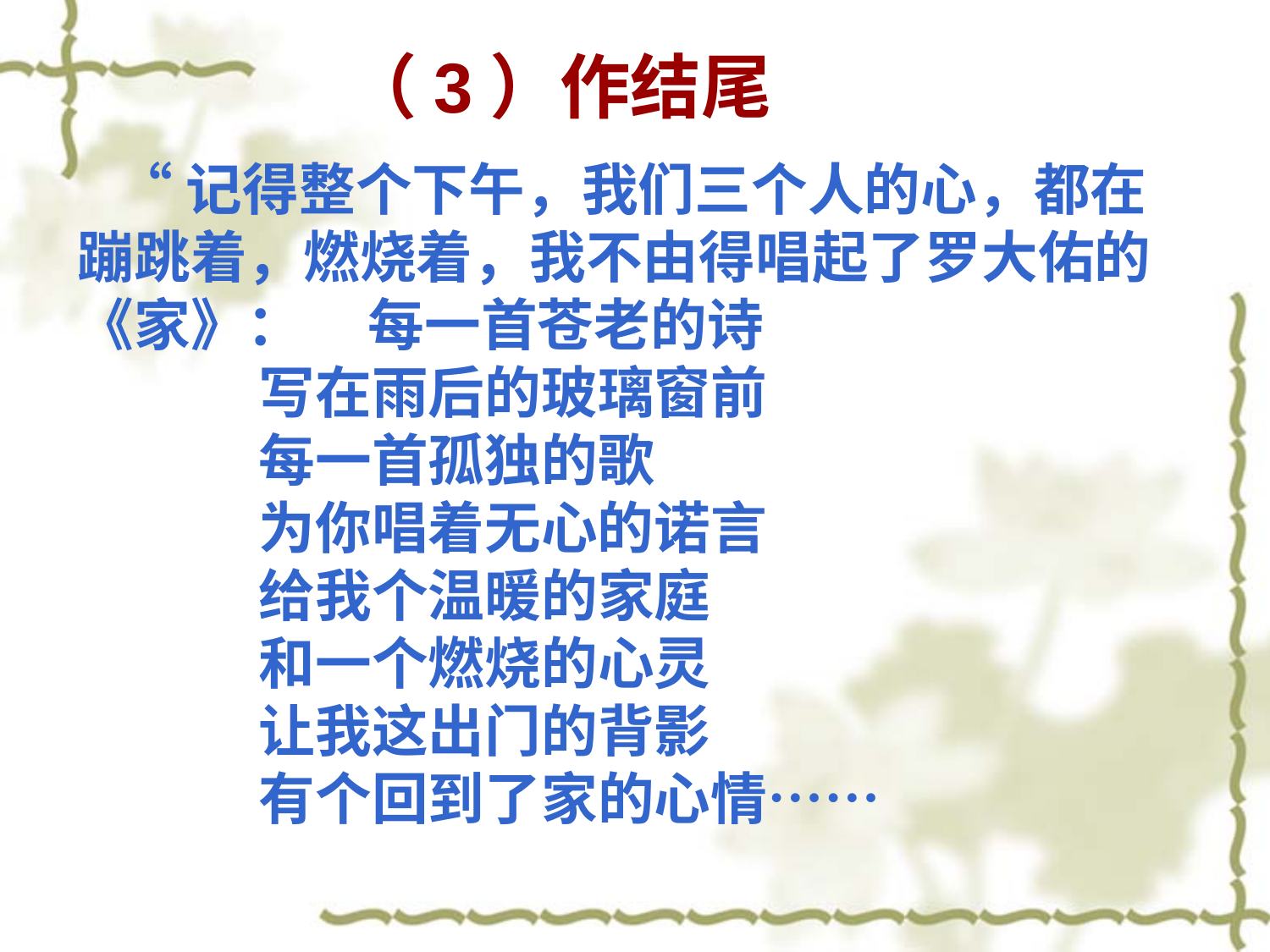

（3）作结尾
   “记得整个下午，我们三个人的心，都在蹦跳着，燃烧着，我不由得唱起了罗大佑的《家》：     每一首苍老的诗
             写在雨后的玻璃窗前
             每一首孤独的歌
             为你唱着无心的诺言
             给我个温暖的家庭
             和一个燃烧的心灵
             让我这出门的背影
             有个回到了家的心情……
63